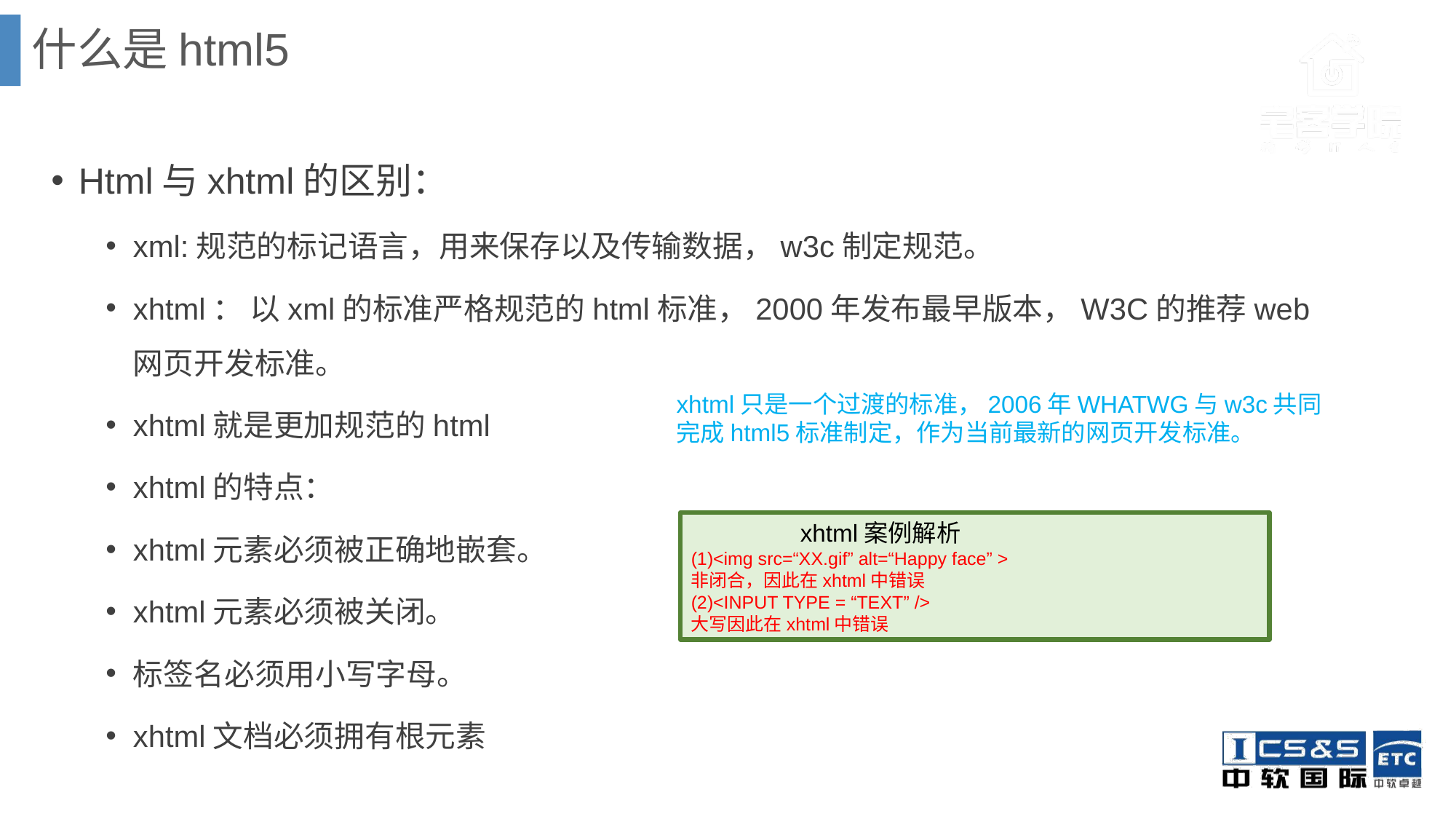

什么是html5
Html与xhtml的区别：
xml:规范的标记语言，用来保存以及传输数据，w3c制定规范。
xhtml： 以xml的标准严格规范的html标准，2000年发布最早版本，W3C的推荐web网页开发标准。
xhtml就是更加规范的html
xhtml的特点：
xhtml元素必须被正确地嵌套。
xhtml元素必须被关闭。
标签名必须用小写字母。
xhtml文档必须拥有根元素

xhtml只是一个过渡的标准，2006年WHATWG与w3c共同完成html5标准制定，作为当前最新的网页开发标准。
	xhtml案例解析
(1)<img src=“XX.gif” alt=“Happy face” >
非闭合，因此在xhtml中错误
(2)<INPUT TYPE = “TEXT” />
大写因此在xhtml中错误